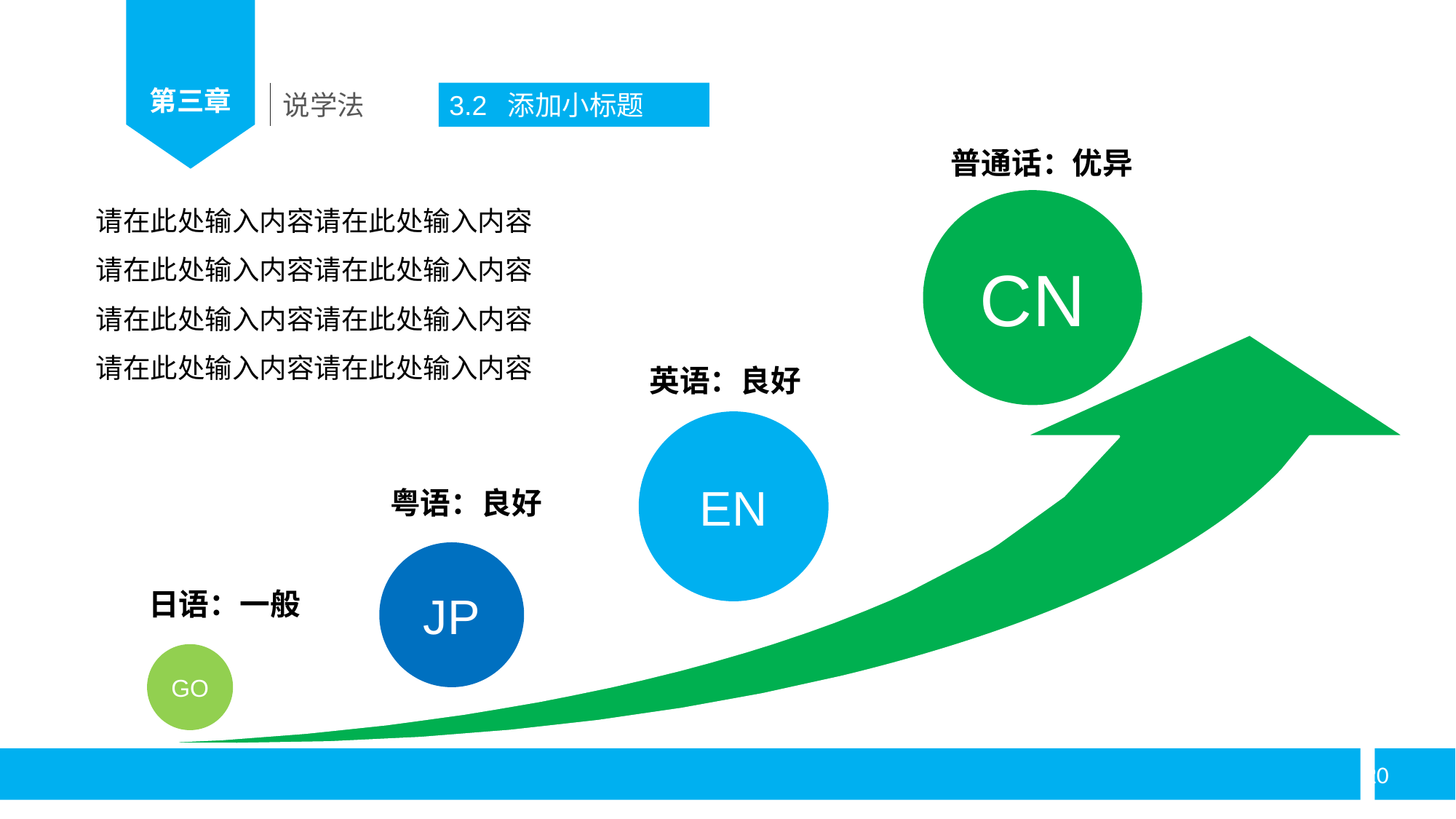

说学法
3.2  添加小标题
普通话：优异
CN
请在此处输入内容请在此处输入内容
请在此处输入内容请在此处输入内容
请在此处输入内容请在此处输入内容
请在此处输入内容请在此处输入内容

英语：良好
EN
粤语：良好
JP
日语：一般
GO